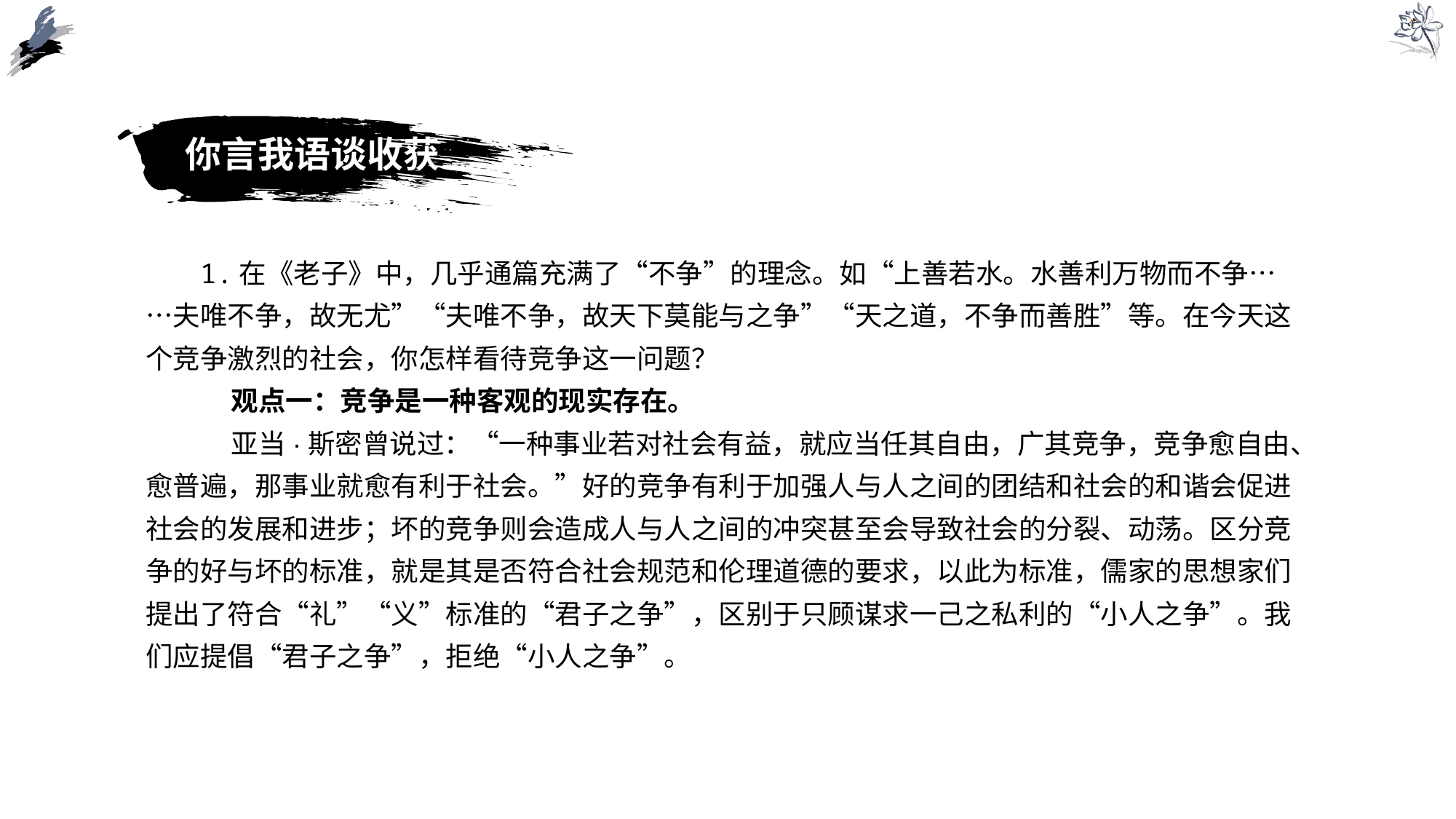

你言我语谈收获
1.在《老子》中，几乎通篇充满了“不争”的理念。如“上善若水。水善利万物而不争……夫唯不争，故无尤”“夫唯不争，故天下莫能与之争”“天之道，不争而善胜”等。在今天这个竞争激烈的社会，你怎样看待竞争这一问题？
    观点一：竞争是一种客观的现实存在。
    亚当·斯密曾说过：“一种事业若对社会有益，就应当任其自由，广其竞争，竞争愈自由、愈普遍，那事业就愈有利于社会。”好的竞争有利于加强人与人之间的团结和社会的和谐会促进社会的发展和进步；坏的竞争则会造成人与人之间的冲突甚至会导致社会的分裂、动荡。区分竞争的好与坏的标准，就是其是否符合社会规范和伦理道德的要求，以此为标准，儒家的思想家们提出了符合“礼”“义”标准的“君子之争”，区别于只顾谋求一己之私利的“小人之争”。我们应提倡“君子之争”，拒绝“小人之争”。